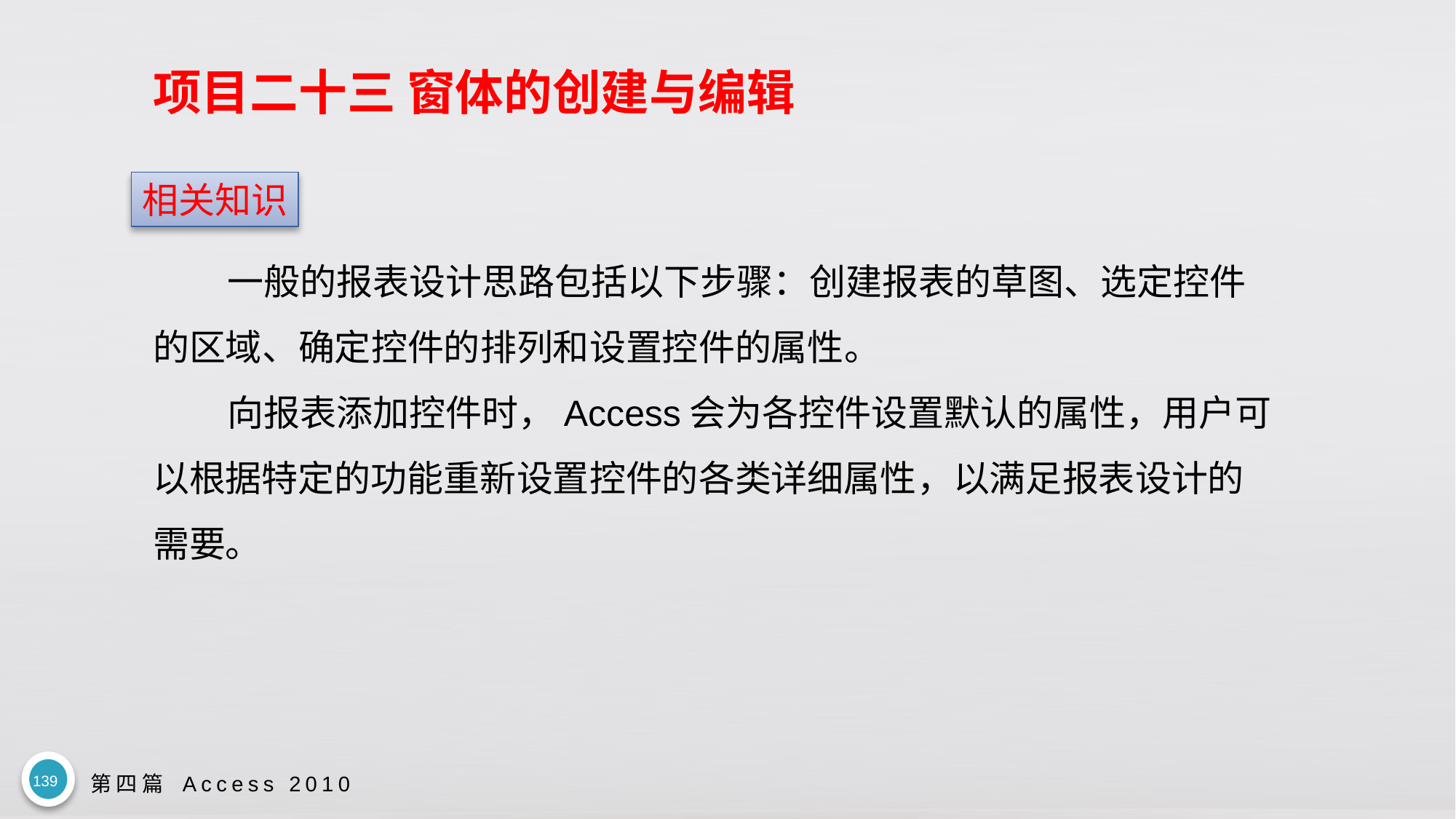

# 项目二十三 窗体的创建与编辑
相关知识
一般的报表设计思路包括以下步骤：创建报表的草图、选定控件的区域、确定控件的排列和设置控件的属性。
向报表添加控件时，Access会为各控件设置默认的属性，用户可以根据特定的功能重新设置控件的各类详细属性，以满足报表设计的需要。
139